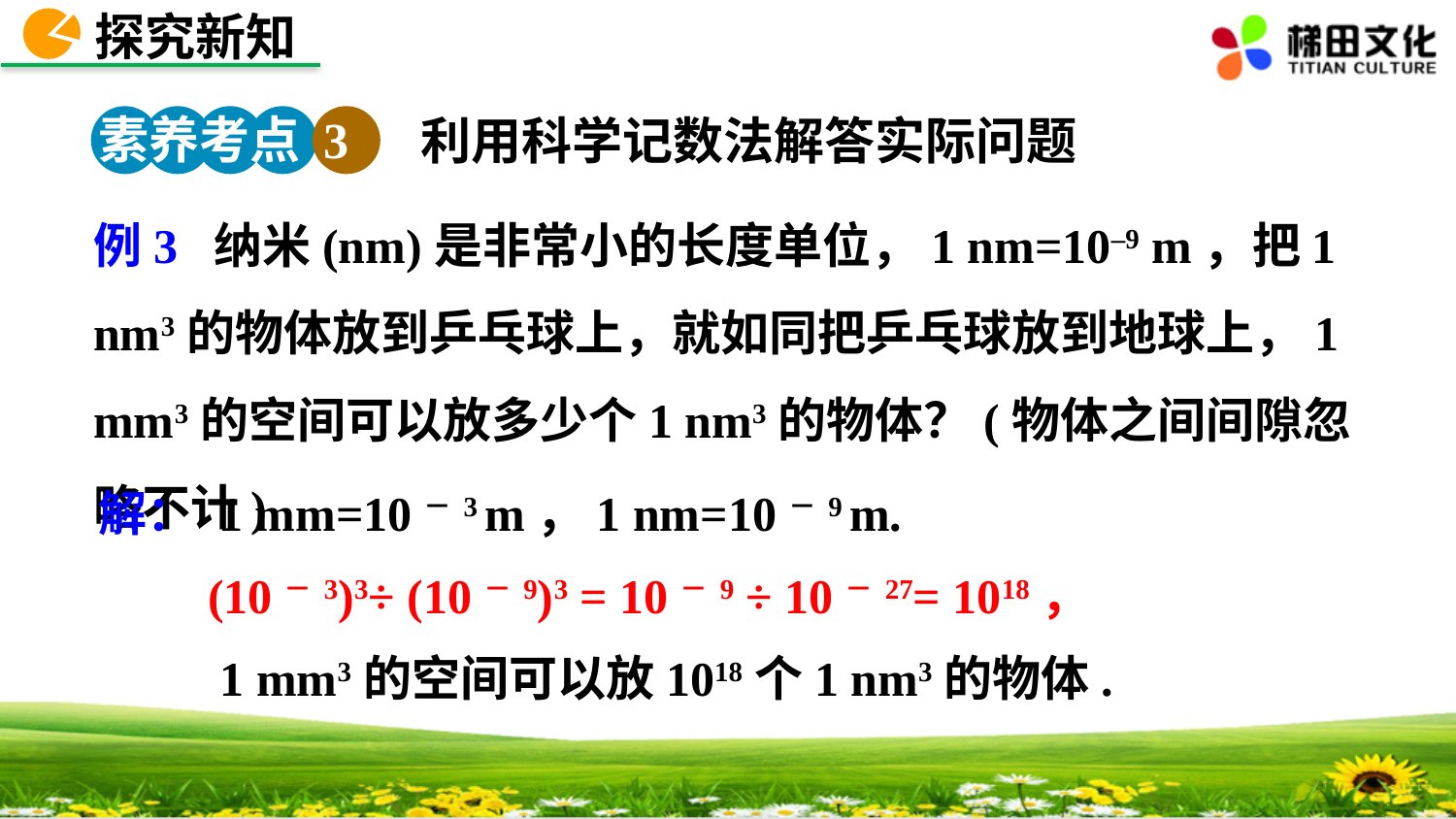

探究新知

素养考点 3

利用科学记数法解答实际问题
例3  纳米(nm)是非常小的长度单位，1 nm=10–9 m，把1 nm3的物体放到乒乓球上，就如同把乒乓球放到地球上，1 mm3的空间可以放多少个1 nm3的物体？(物体之间间隙忽略不计)
解： 1 mm=10－3 m，1 nm=10－9 m.
         (10－3)3÷ (10－9)3 = 10－9 ÷ 10－27= 1018，
          1 mm3的空间可以放1018个1 nm3的物体.